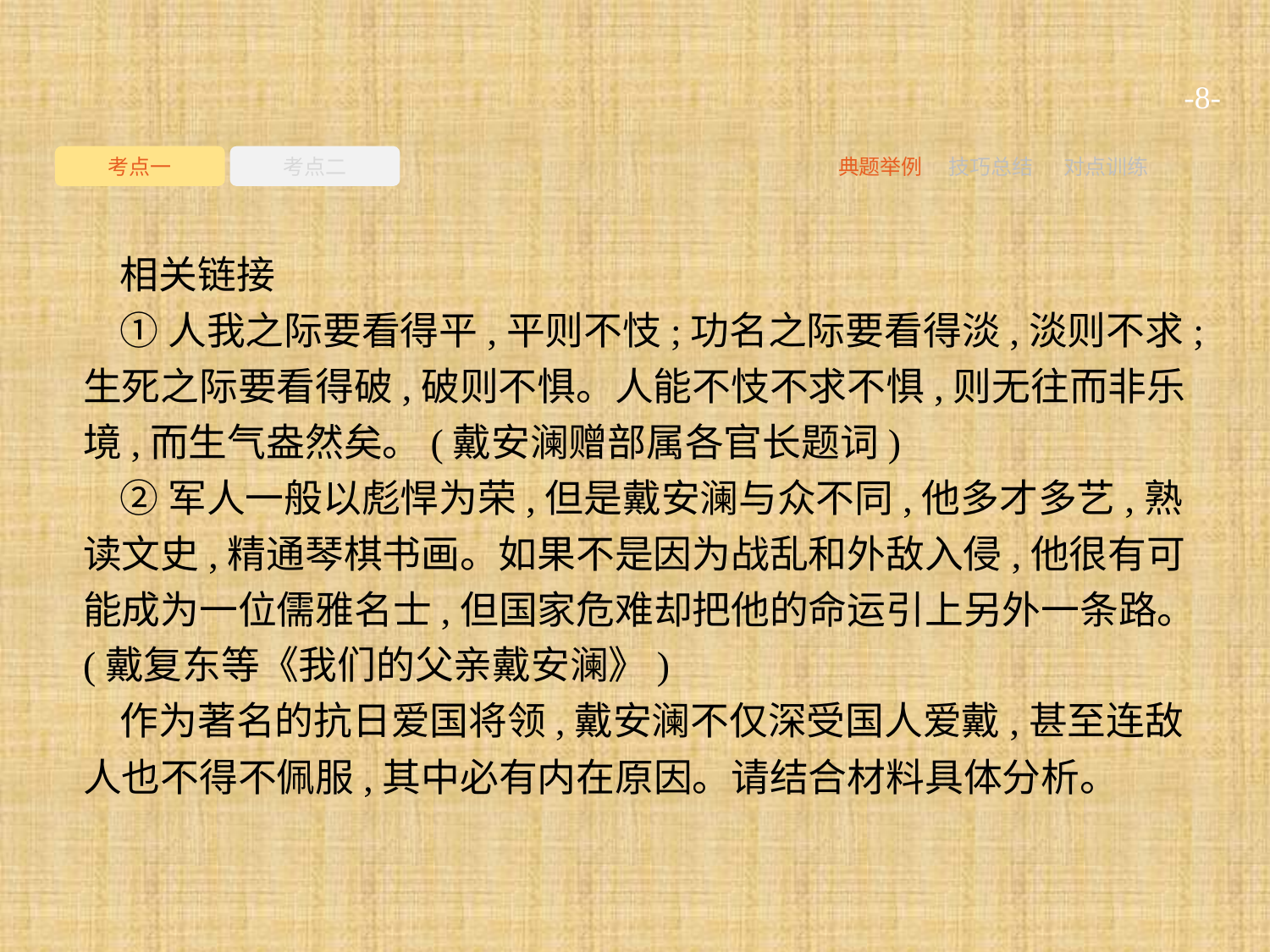

-8-
考点一
考点二
典题举例
技巧总结
对点训练
相关链接
①人我之际要看得平,平则不忮;功名之际要看得淡,淡则不求;生死之际要看得破,破则不惧。人能不忮不求不惧,则无往而非乐境,而生气盎然矣。(戴安澜赠部属各官长题词)
②军人一般以彪悍为荣,但是戴安澜与众不同,他多才多艺,熟读文史,精通琴棋书画。如果不是因为战乱和外敌入侵,他很有可能成为一位儒雅名士,但国家危难却把他的命运引上另外一条路。(戴复东等《我们的父亲戴安澜》)
作为著名的抗日爱国将领,戴安澜不仅深受国人爱戴,甚至连敌人也不得不佩服,其中必有内在原因。请结合材料具体分析。